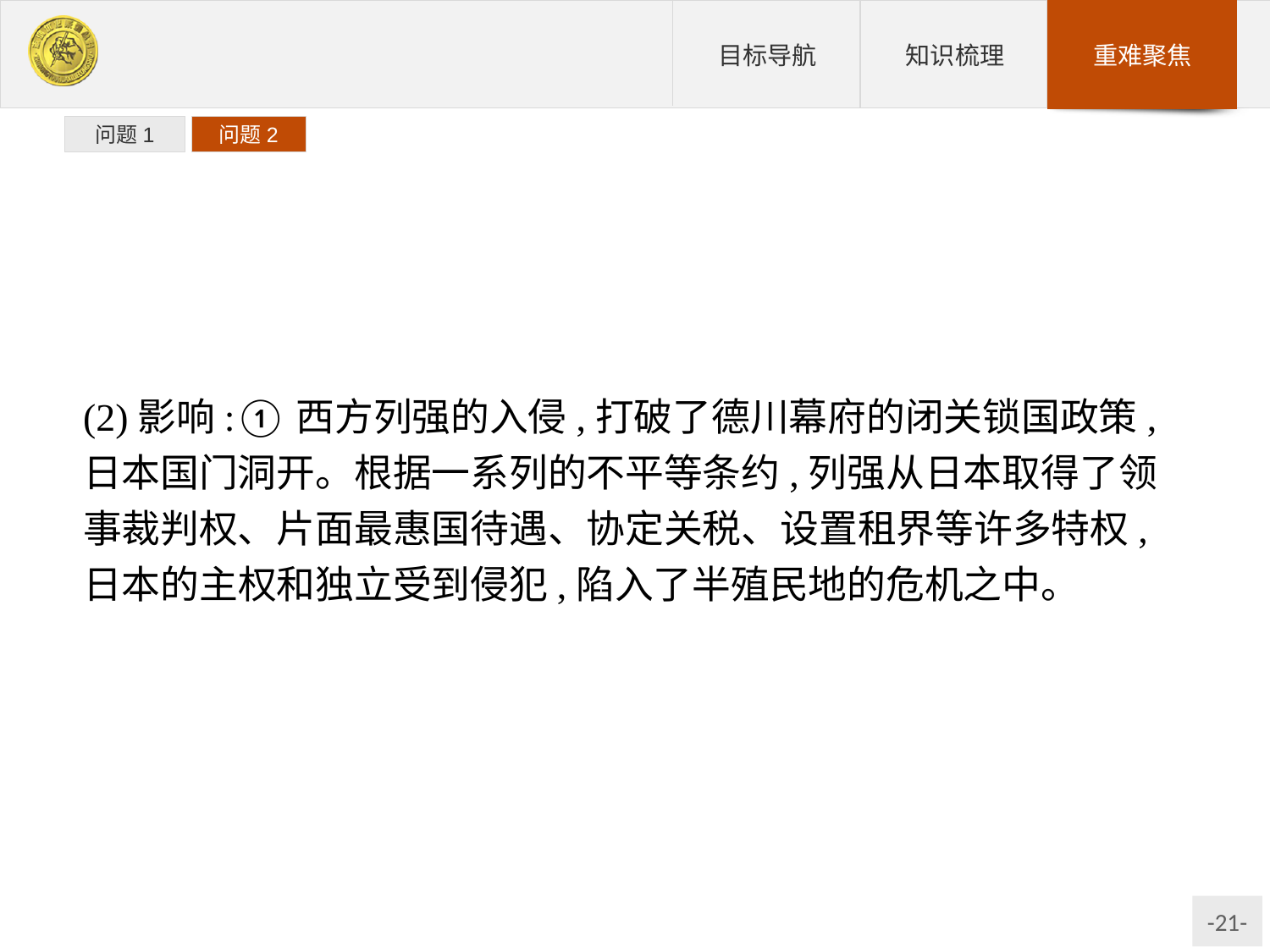

问题1
问题2
(2)影响:①西方列强的入侵,打破了德川幕府的闭关锁国政策,日本国门洞开。根据一系列的不平等条约,列强从日本取得了领事裁判权、片面最惠国待遇、协定关税、设置租界等许多特权,日本的主权和独立受到侵犯,陷入了半殖民地的危机之中。